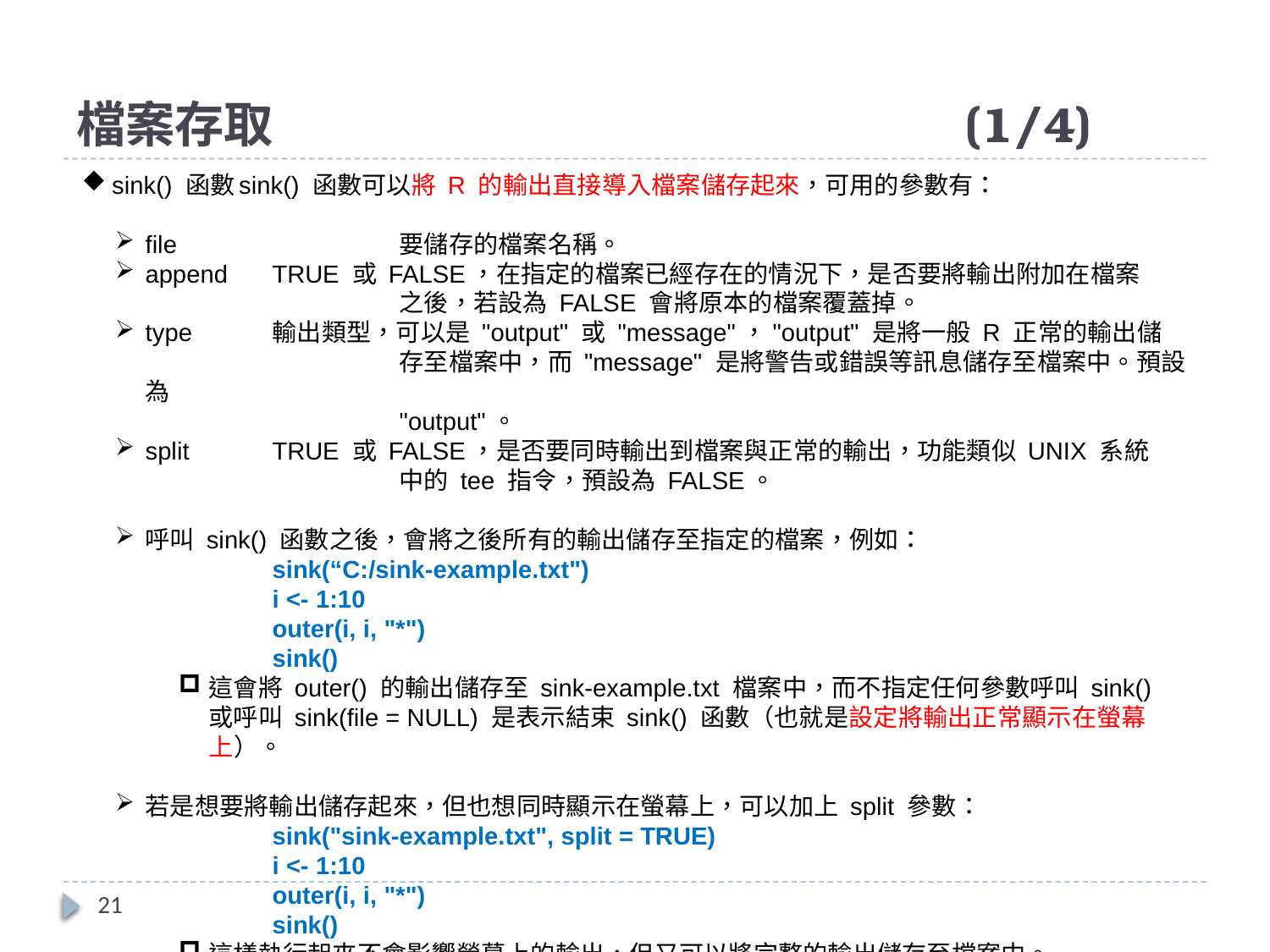

# 檔案存取						(1/4)
sink() 函數	sink() 函數可以將 R 的輸出直接導入檔案儲存起來，可用的參數有：

file		要儲存的檔案名稱。
append	TRUE 或 FALSE，在指定的檔案已經存在的情況下，是否要將輸出附加在檔案
		之後，若設為 FALSE 會將原本的檔案覆蓋掉。
type	輸出類型，可以是 "output" 或 "message"，"output" 是將一般 R 正常的輸出儲
		存至檔案中，而 "message" 是將警告或錯誤等訊息儲存至檔案中。預設為
		"output"。
split	TRUE 或 FALSE，是否要同時輸出到檔案與正常的輸出，功能類似 UNIX 系統
		中的 tee 指令，預設為 FALSE。

呼叫 sink() 函數之後，會將之後所有的輸出儲存至指定的檔案，例如：
sink(“C:/sink-example.txt")
i <- 1:10
outer(i, i, "*")
sink()
這會將 outer() 的輸出儲存至 sink-example.txt 檔案中，而不指定任何參數呼叫 sink() 或呼叫 sink(file = NULL) 是表示結束 sink() 函數（也就是設定將輸出正常顯示在螢幕上）。

若是想要將輸出儲存起來，但也想同時顯示在螢幕上，可以加上 split 參數：
sink("sink-example.txt", split = TRUE)
i <- 1:10
outer(i, i, "*")
sink()
這樣執行起來不會影響螢幕上的輸出，但又可以將完整的輸出儲存至檔案中。
21